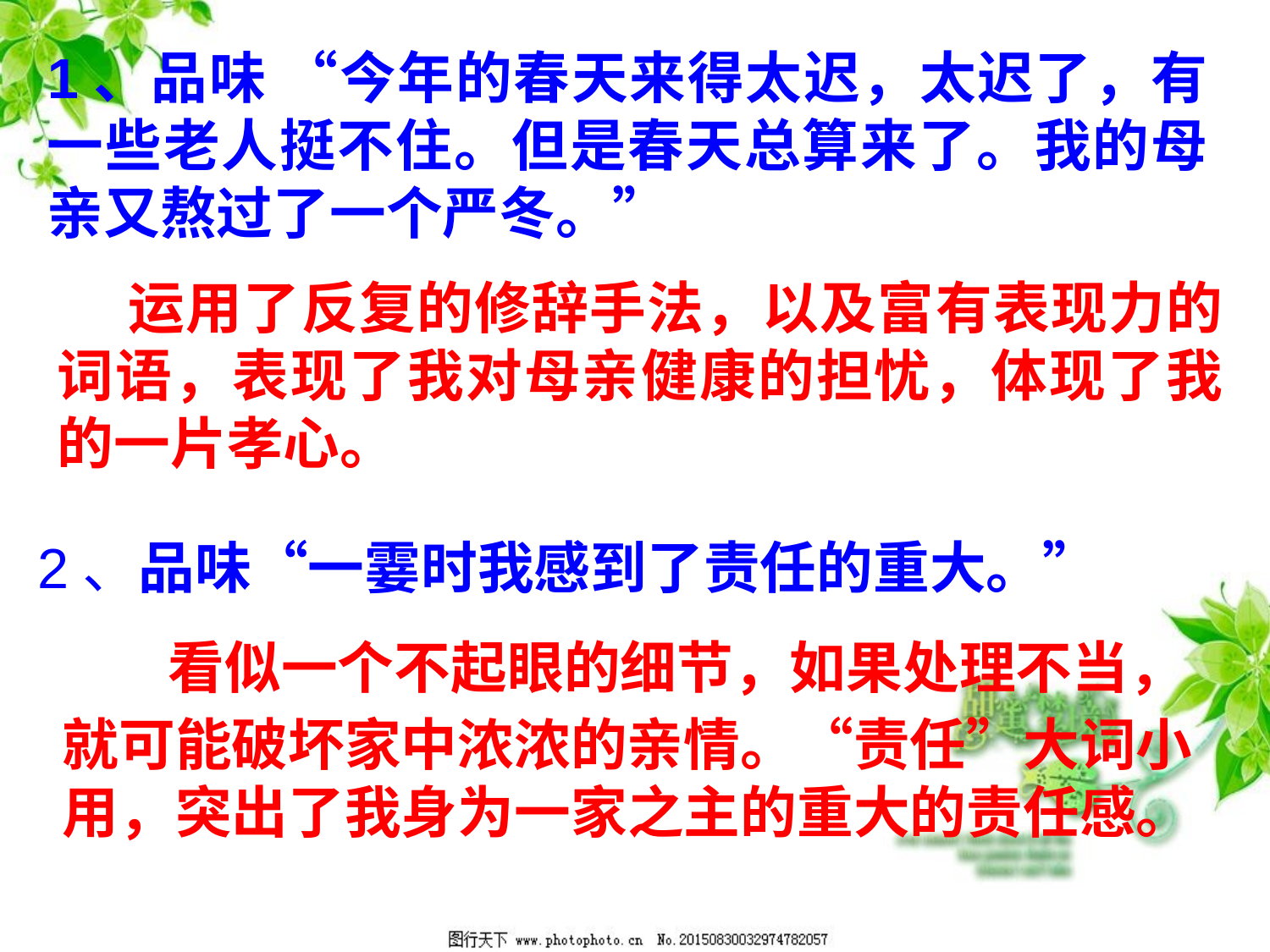

1、品味 “今年的春天来得太迟，太迟了，有一些老人挺不住。但是春天总算来了。我的母亲又熬过了一个严冬。”

    运用了反复的修辞手法，以及富有表现力的词语，表现了我对母亲健康的担忧，体现了我的一片孝心。

2、品味“一霎时我感到了责任的重大。”
　看似一个不起眼的细节，如果处理不当，就可能破坏家中浓浓的亲情。“责任”大词小用，突出了我身为一家之主的重大的责任感。